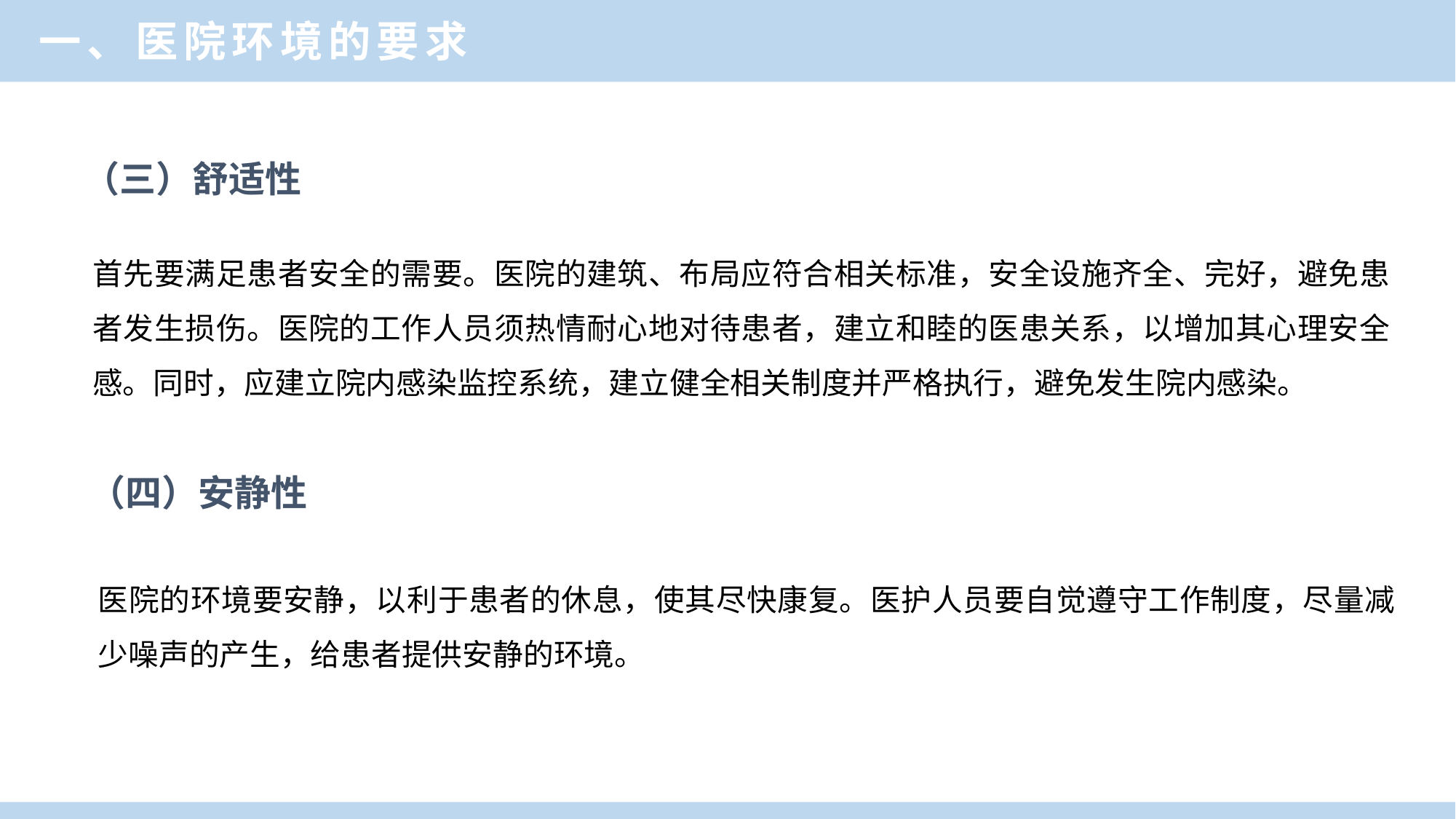

一、医院环境的要求
（三）舒适性
首先要满足患者安全的需要。医院的建筑、布局应符合相关标准，安全设施齐全、完好，避免患者发生损伤。医院的工作人员须热情耐心地对待患者，建立和睦的医患关系，以增加其心理安全感。同时，应建立院内感染监控系统，建立健全相关制度并严格执行，避免发生院内感染。
（四）安静性
医院的环境要安静，以利于患者的休息，使其尽快康复。医护人员要自觉遵守工作制度，尽量减少噪声的产生，给患者提供安静的环境。